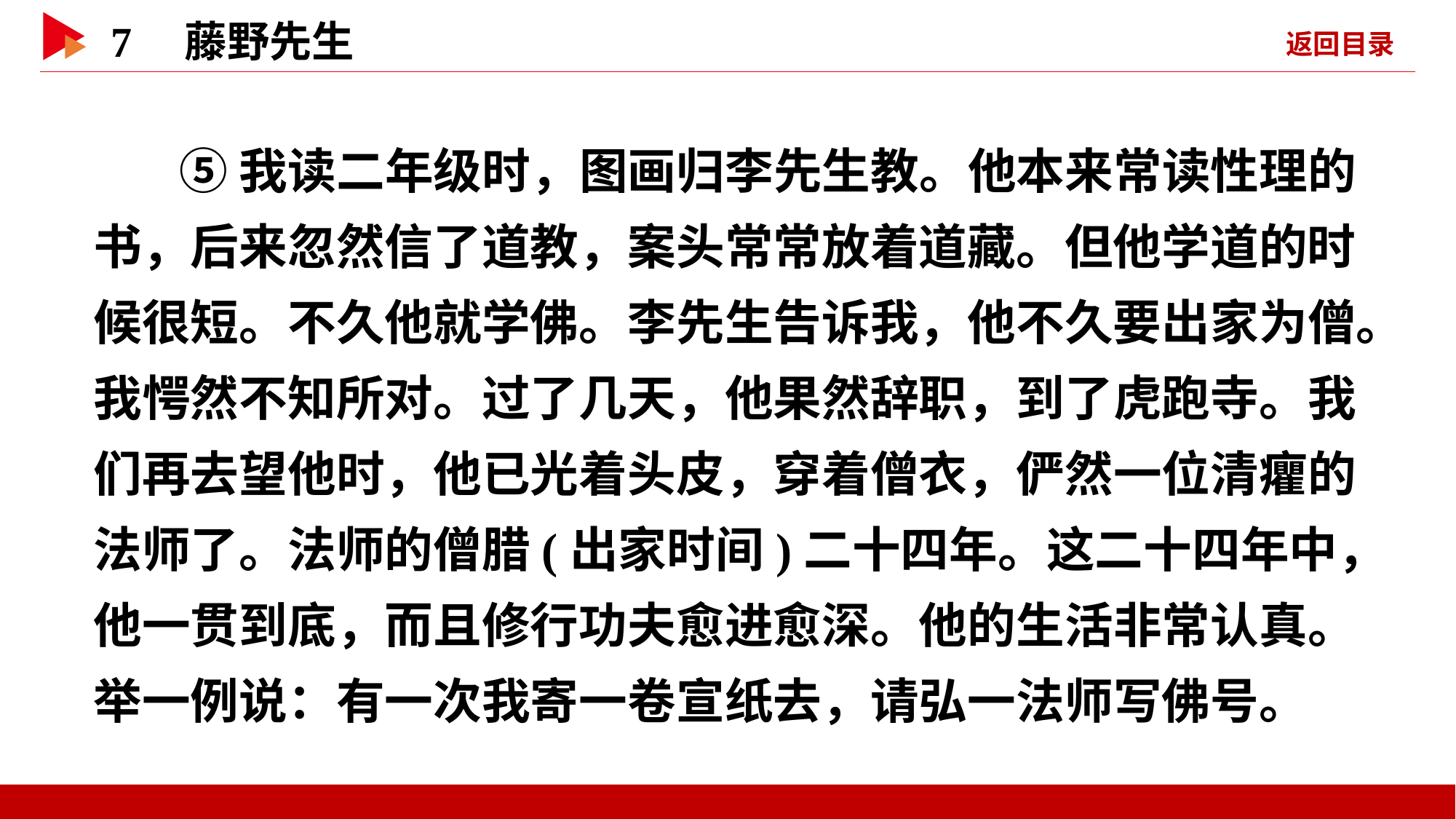

⑤我读二年级时，图画归李先生教。他本来常读性理的书，后来忽然信了道教，案头常常放着道藏。但他学道的时候很短。不久他就学佛。李先生告诉我，他不久要出家为僧。我愕然不知所对。过了几天，他果然辞职，到了虎跑寺。我们再去望他时，他已光着头皮，穿着僧衣，俨然一位清癯的法师了。法师的僧腊(出家时间)二十四年。这二十四年中，他一贯到底，而且修行功夫愈进愈深。他的生活非常认真。举一例说：有一次我寄一卷宣纸去，请弘一法师写佛号。